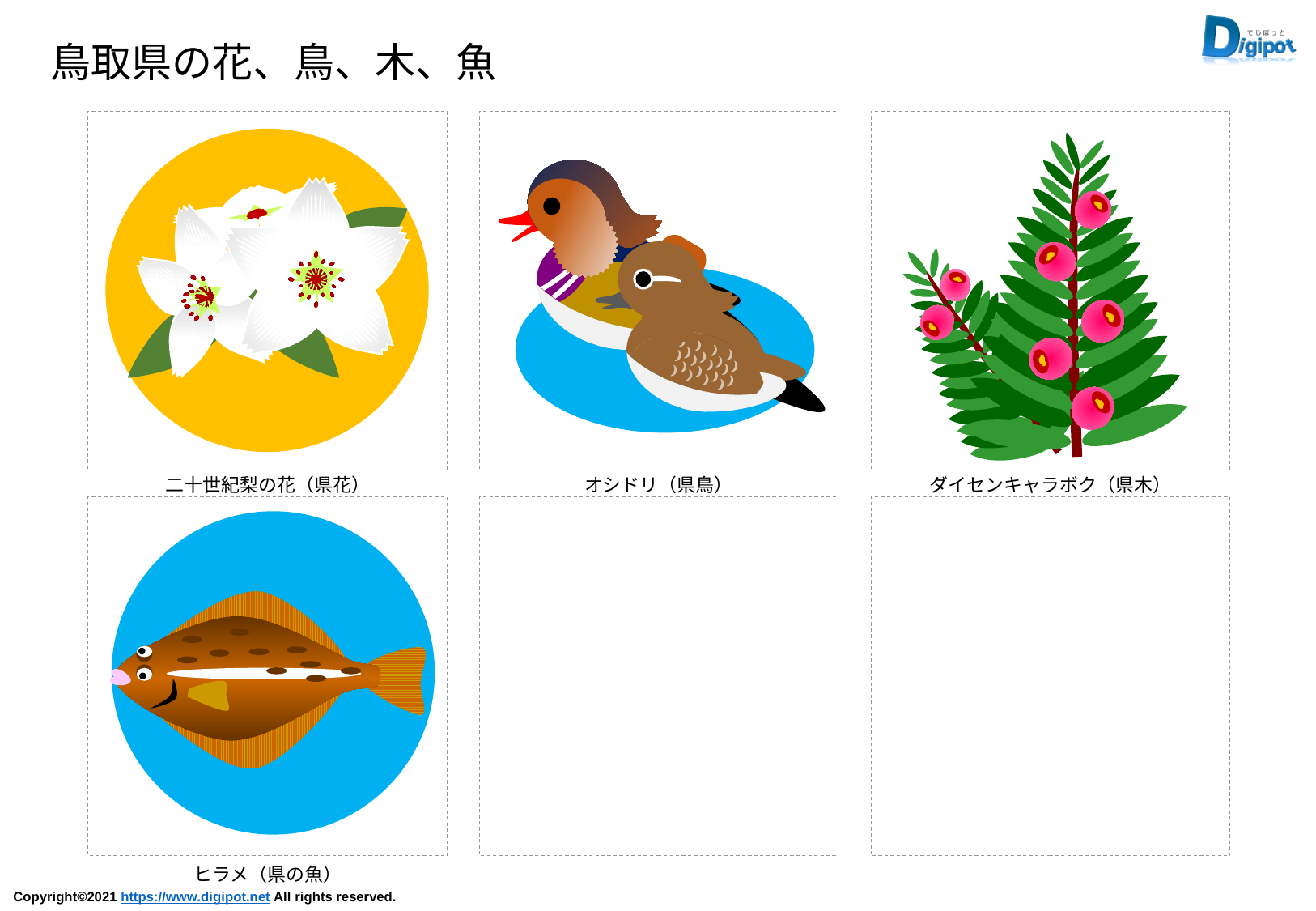

鳥取県の花、鳥、木、魚

二十世紀梨の花（県花）
オシドリ（県鳥）
ダイセンキャラボク（県木）

ヒラメ（県の魚）